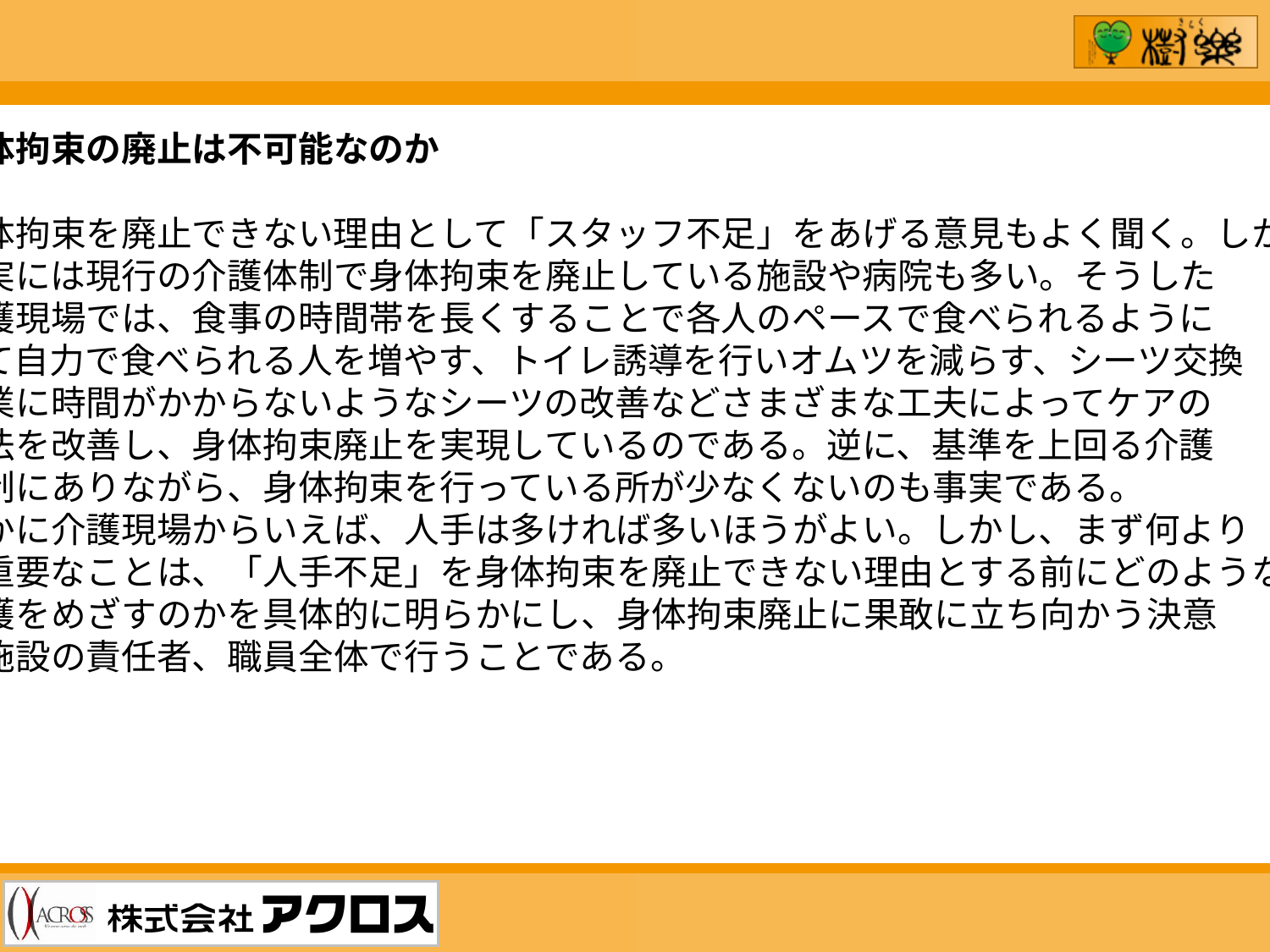

身体拘束の廃止は不可能なのか

身体拘束を廃止できない理由として「スタッフ不足」をあげる意見もよく聞く。しかし、
現実には現行の介護体制で身体拘束を廃止している施設や病院も多い。そうした
介護現場では、食事の時間帯を長くすることで各人のペースで食べられるように
して自力で食べられる人を増やす、トイレ誘導を行いオムツを減らす、シーツ交換
作業に時間がかからないようなシーツの改善などさまざまな工夫によってケアの
方法を改善し、身体拘束廃止を実現しているのである。逆に、基準を上回る介護
体制にありながら、身体拘束を行っている所が少なくないのも事実である。
確かに介護現場からいえば、人手は多ければ多いほうがよい。しかし、まず何より
も重要なことは、「人手不足」を身体拘束を廃止できない理由とする前にどのような
介護をめざすのかを具体的に明らかにし、身体拘束廃止に果敢に立ち向かう決意
を施設の責任者、職員全体で行うことである。